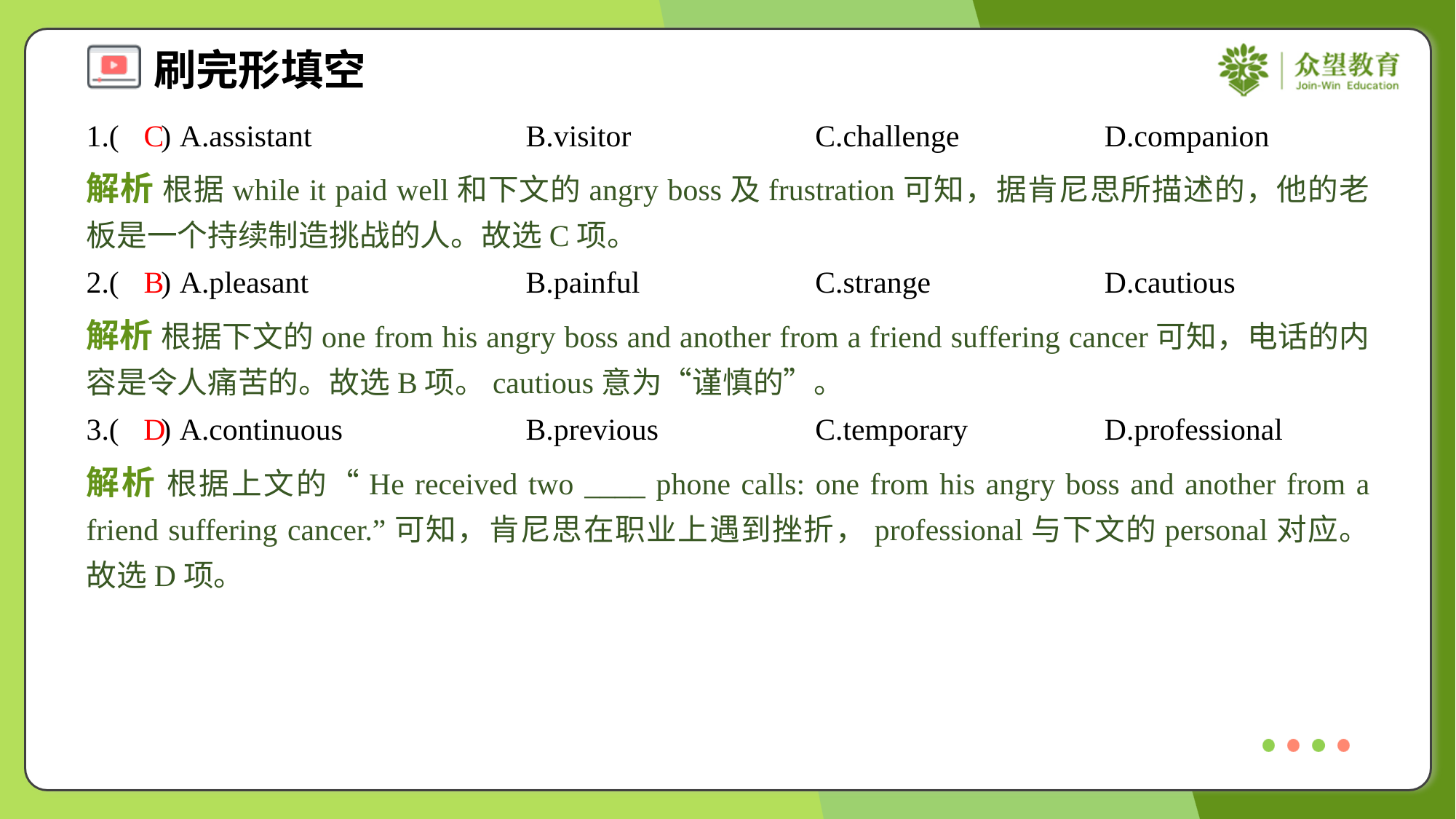

1.(     ) A.assistant	B.visitor	C.challenge	D.companion
C
解析 根据while it paid well和下文的angry boss及frustration可知，据肯尼思所描述的，他的老板是一个持续制造挑战的人。故选C项。
2.(     ) A.pleasant	B.painful	C.strange	D.cautious
B
解析 根据下文的one from his angry boss and another from a friend suffering cancer可知，电话的内容是令人痛苦的。故选B项。cautious意为“谨慎的”。
3.(     ) A.continuous	B.previous	C.temporary	D.professional
D
解析 根据上文的“He received two ____ phone calls: one from his angry boss and another from a friend suffering cancer.”可知，肯尼思在职业上遇到挫折，professional与下文的personal对应。故选D项。